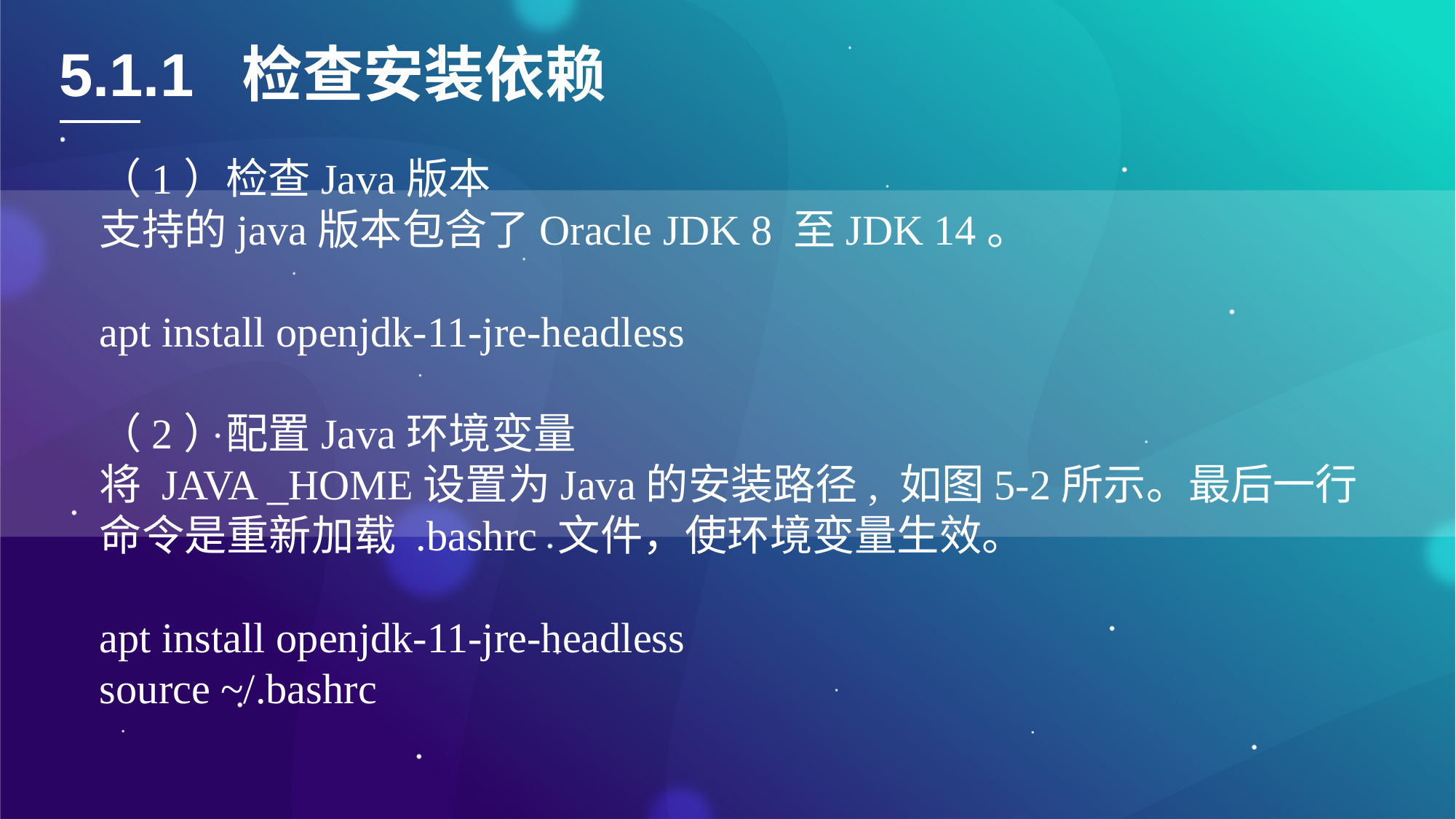

5.1.1  检查安装依赖
（1）检查Java版本
支持的java版本包含了Oracle JDK 8 至JDK 14。

apt install openjdk-11-jre-headless

（2）配置Java环境变量
将 JAVA _HOME设置为Java的安装路径, 如图5-2所示。最后一行命令是重新加载 .bashrc 文件，使环境变量生效。

apt install openjdk-11-jre-headless
source ~/.bashrc